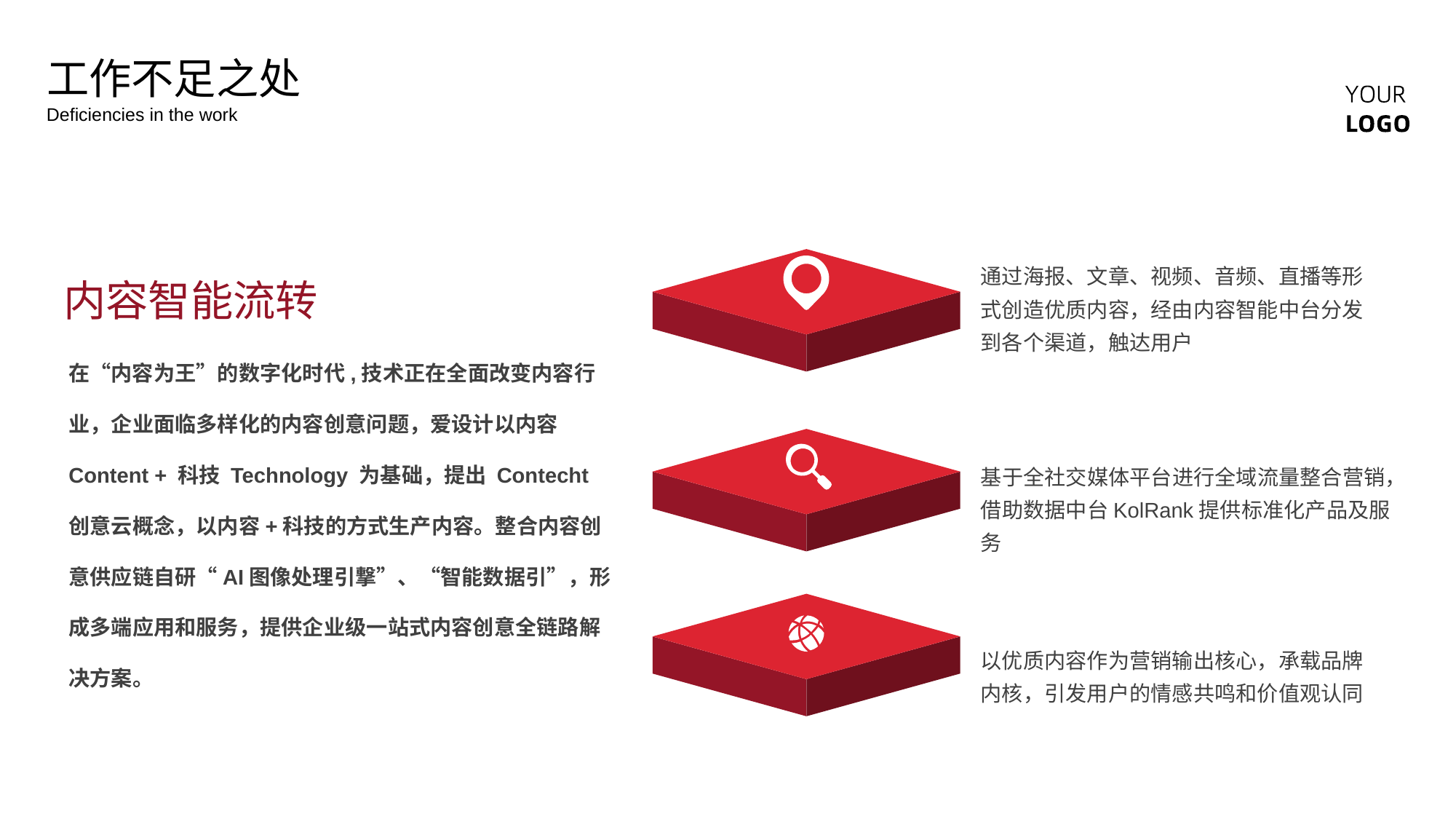

工作不足之处

Deficiencies in the work

通过海报、文章、视频、音频、直播等形式创造优质内容，经由内容智能中台分发到各个渠道，触达用户
内容智能流转

在“内容为王”的数字化时代,技术正在全面改变内容行业，企业面临多样化的内容创意问题，爱设计以内容 Content + 科技 Technology 为基础，提出 Contecht 创意云概念，以内容+科技的方式生产内容。整合内容创意供应链自研“AI图像处理引撃”、“智能数据引”，形成多端应用和服务，提供企业级一站式内容创意全链路解决方案。

基于全社交媒体平台进行全域流量整合营销，借助数据中台KolRank提供标准化产品及服务

以优质内容作为营销输出核心，承载品牌内核，引发用户的情感共鸣和价值观认同